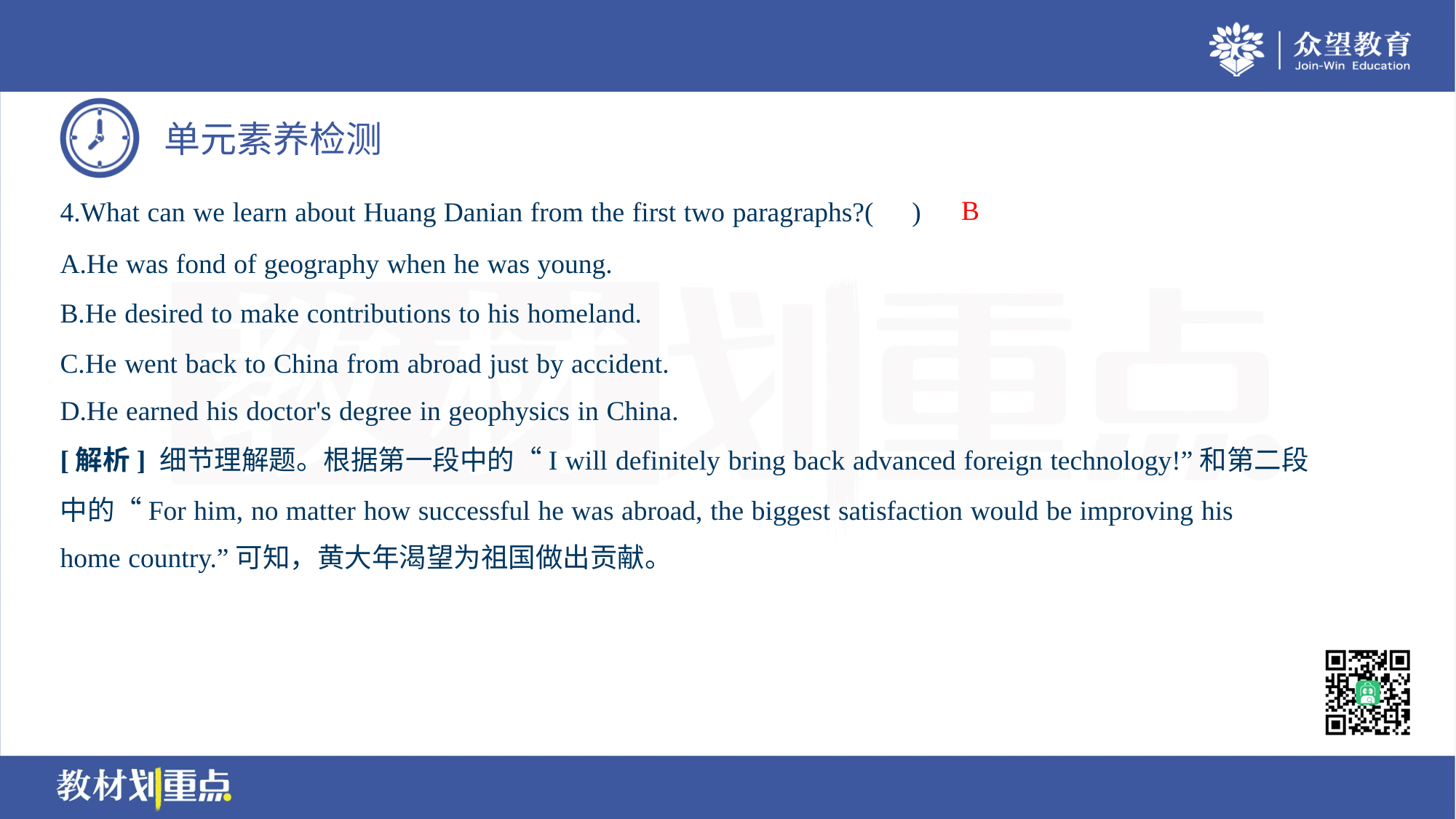

B
4.What can we learn about Huang Danian from the first two paragraphs?(     )
A.He was fond of geography when he was young.
B.He desired to make contributions to his homeland.
C.He went back to China from abroad just by accident.
D.He earned his doctor's degree in geophysics in China.
[解析] 细节理解题。根据第一段中的“I will definitely bring back advanced foreign technology!”和第二段
中的“For him, no matter how successful he was abroad, the biggest satisfaction would be improving his
home country.”可知，黄大年渴望为祖国做出贡献。